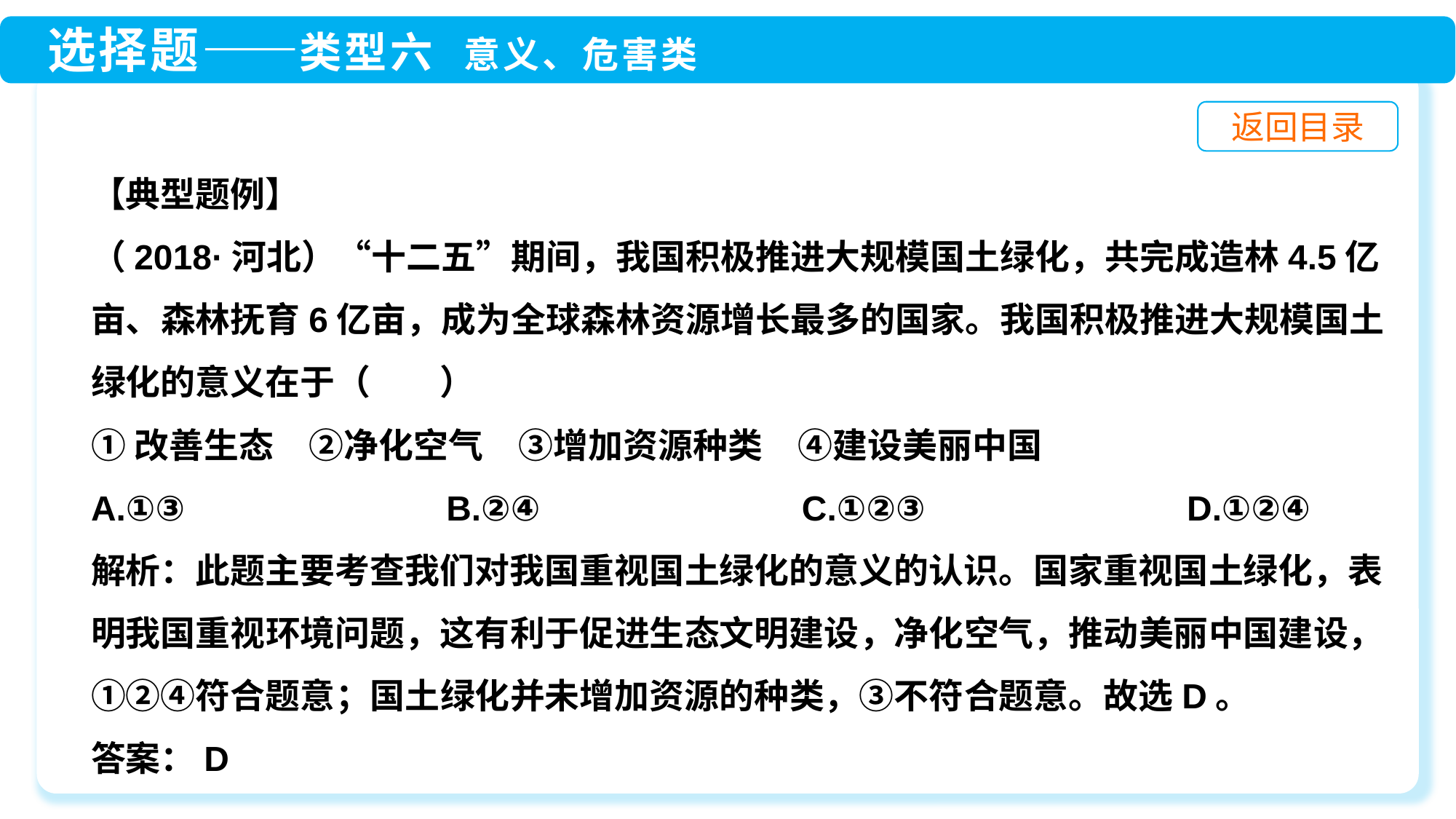

【典型题例】
（2018·河北）“十二五”期间，我国积极推进大规模国土绿化，共完成造林4.5亿亩、森林抚育6亿亩，成为全球森林资源增长最多的国家。我国积极推进大规模国土绿化的意义在于（　　）
①改善生态　②净化空气　③增加资源种类　④建设美丽中国
A.①③　　　　　　　B.②④　　　　　　　C.①②③　　　　　　　D.①②④
解析：此题主要考查我们对我国重视国土绿化的意义的认识。国家重视国土绿化，表明我国重视环境问题，这有利于促进生态文明建设，净化空气，推动美丽中国建设，①②④符合题意；国土绿化并未增加资源的种类，③不符合题意。故选D。
答案：D